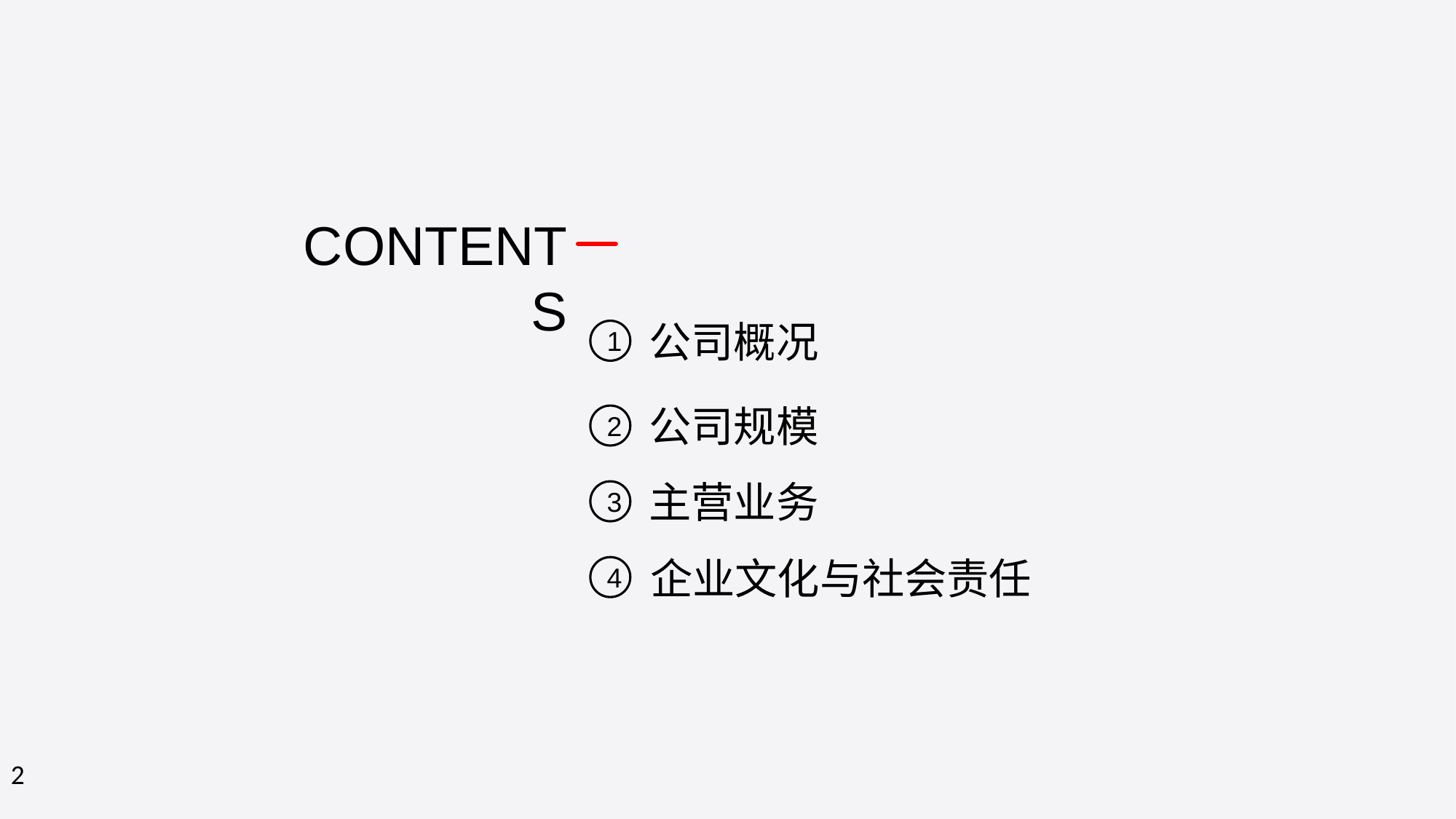

CONTENTS
公司概况
1
公司规模
2
主营业务
3
企业文化与社会责任
4
2